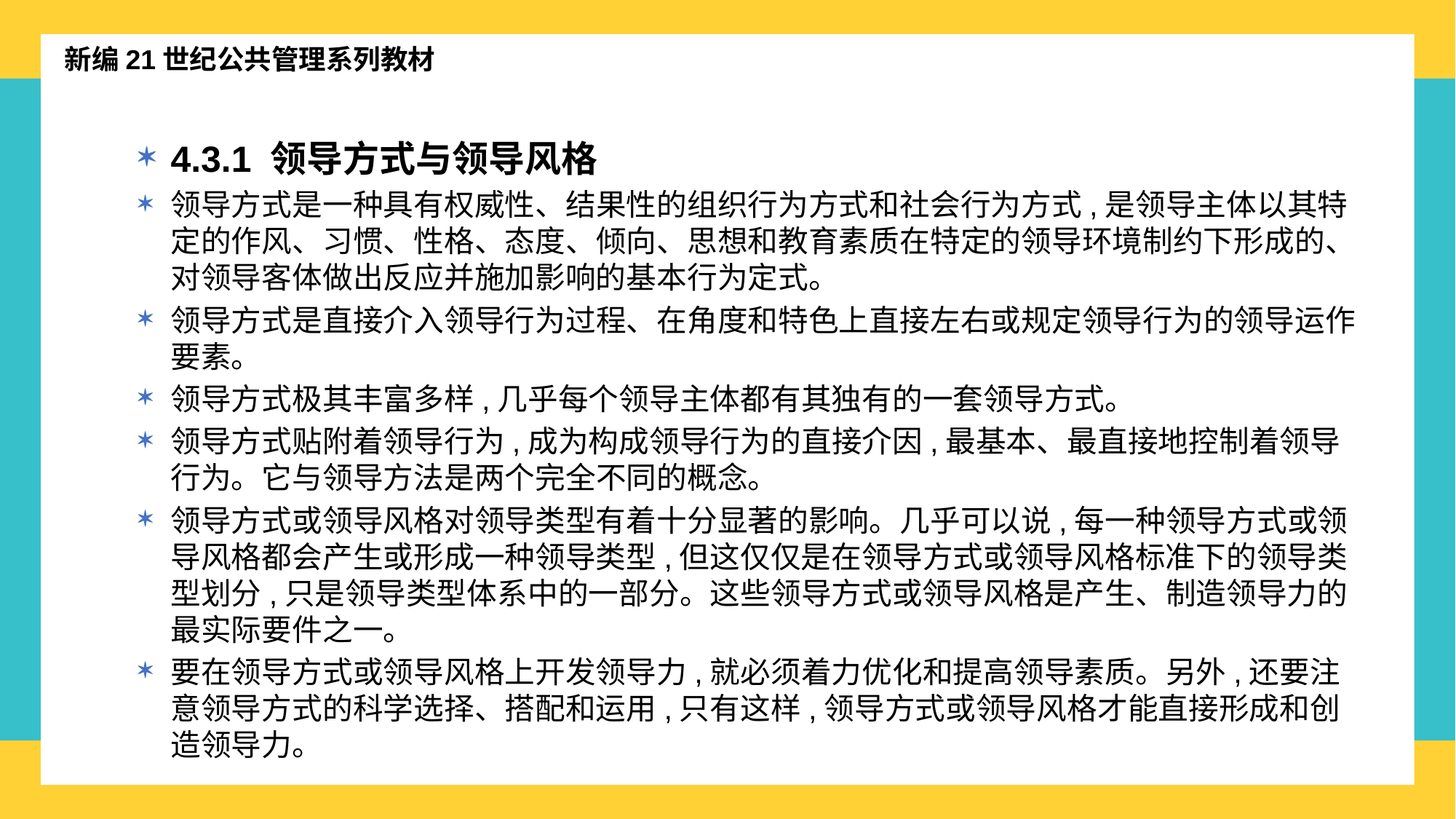

新编21世纪公共管理系列教材
4.3.1 领导方式与领导风格
领导方式是一种具有权威性、结果性的组织行为方式和社会行为方式,是领导主体以其特定的作风、习惯、性格、态度、倾向、思想和教育素质在特定的领导环境制约下形成的、对领导客体做出反应并施加影响的基本行为定式。
领导方式是直接介入领导行为过程、在角度和特色上直接左右或规定领导行为的领导运作要素。
领导方式极其丰富多样,几乎每个领导主体都有其独有的一套领导方式。
领导方式贴附着领导行为,成为构成领导行为的直接介因,最基本、最直接地控制着领导行为。它与领导方法是两个完全不同的概念。
领导方式或领导风格对领导类型有着十分显著的影响。几乎可以说,每一种领导方式或领导风格都会产生或形成一种领导类型,但这仅仅是在领导方式或领导风格标准下的领导类型划分,只是领导类型体系中的一部分。这些领导方式或领导风格是产生、制造领导力的最实际要件之一。
要在领导方式或领导风格上开发领导力,就必须着力优化和提高领导素质。另外,还要注意领导方式的科学选择、搭配和运用,只有这样,领导方式或领导风格才能直接形成和创造领导力。